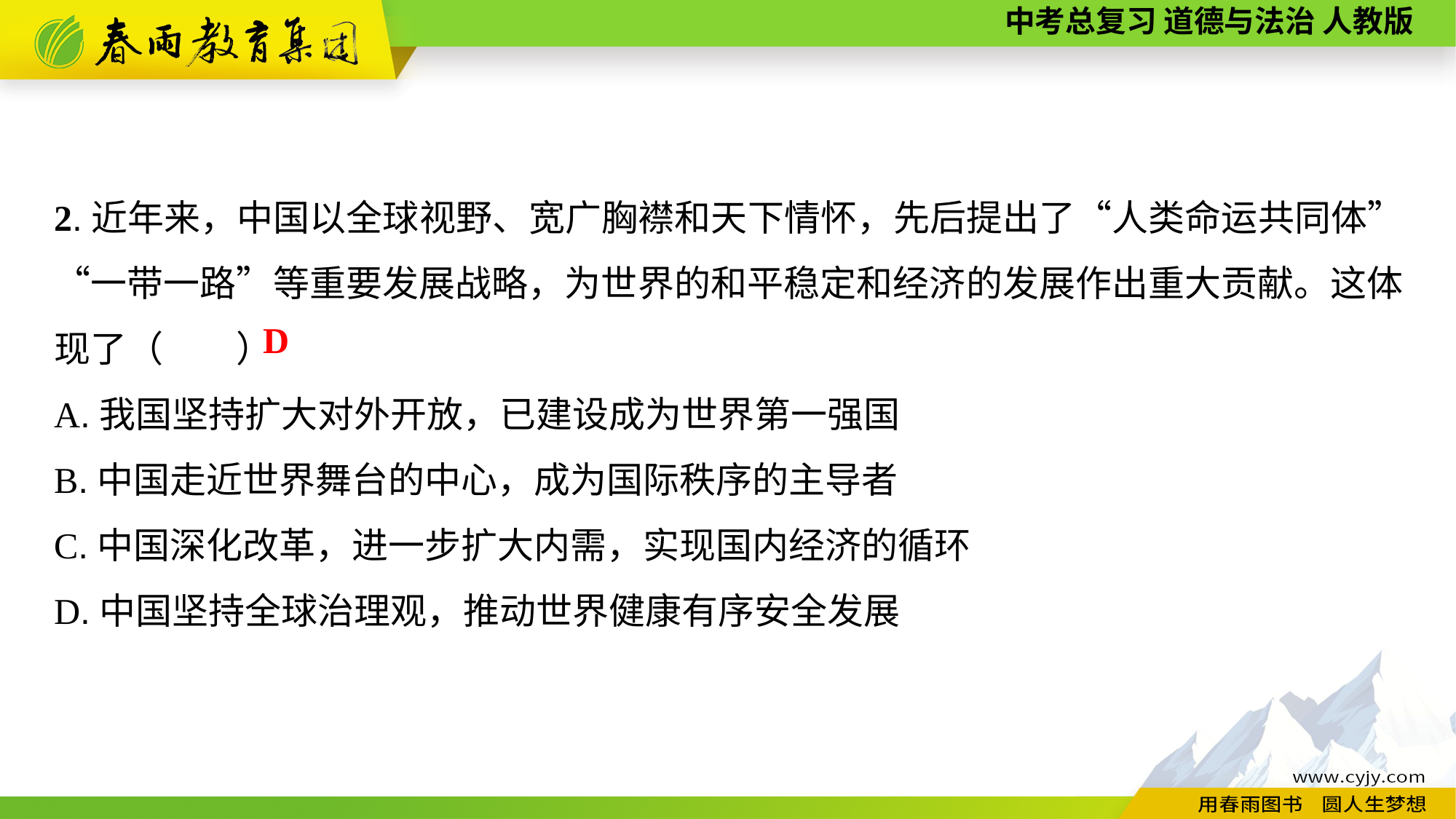

2.近年来，中国以全球视野、宽广胸襟和天下情怀，先后提出了“人类命运共同体”“一带一路”等重要发展战略，为世界的和平稳定和经济的发展作出重大贡献。这体现了（　　）
A.我国坚持扩大对外开放，已建设成为世界第一强国
B.中国走近世界舞台的中心，成为国际秩序的主导者
C.中国深化改革，进一步扩大内需，实现国内经济的循环
D.中国坚持全球治理观，推动世界健康有序安全发展
D